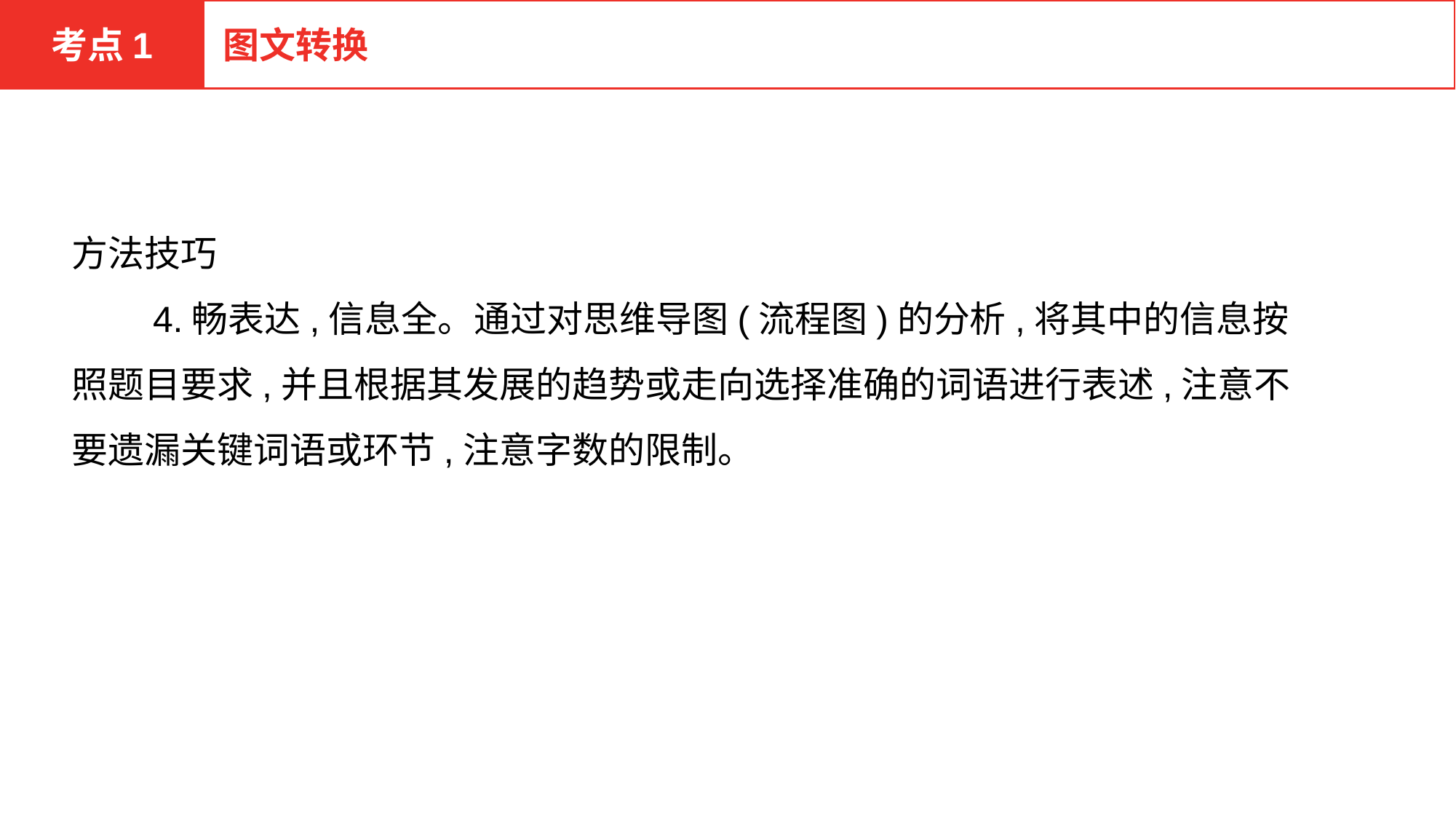

考点1
图文转换
方法技巧
　　4.畅表达,信息全。通过对思维导图(流程图)的分析,将其中的信息按照题目要求,并且根据其发展的趋势或走向选择准确的词语进行表述,注意不要遗漏关键词语或环节,注意字数的限制。